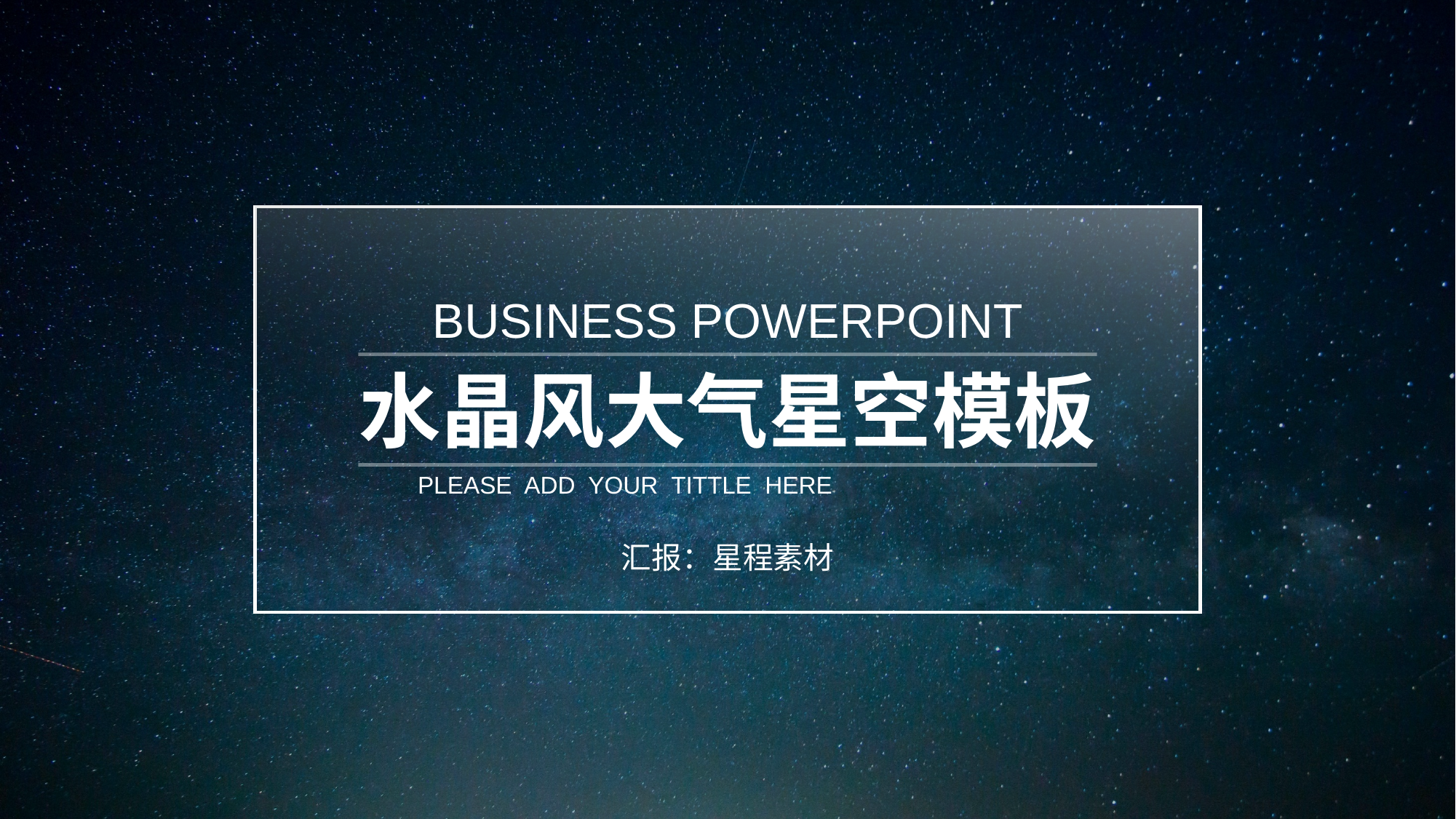

BUSINESS POWERPOINT
水晶风大气星空模板
PLEASE  ADD  YOUR  TITTLE  HERE
汇报：星程素材